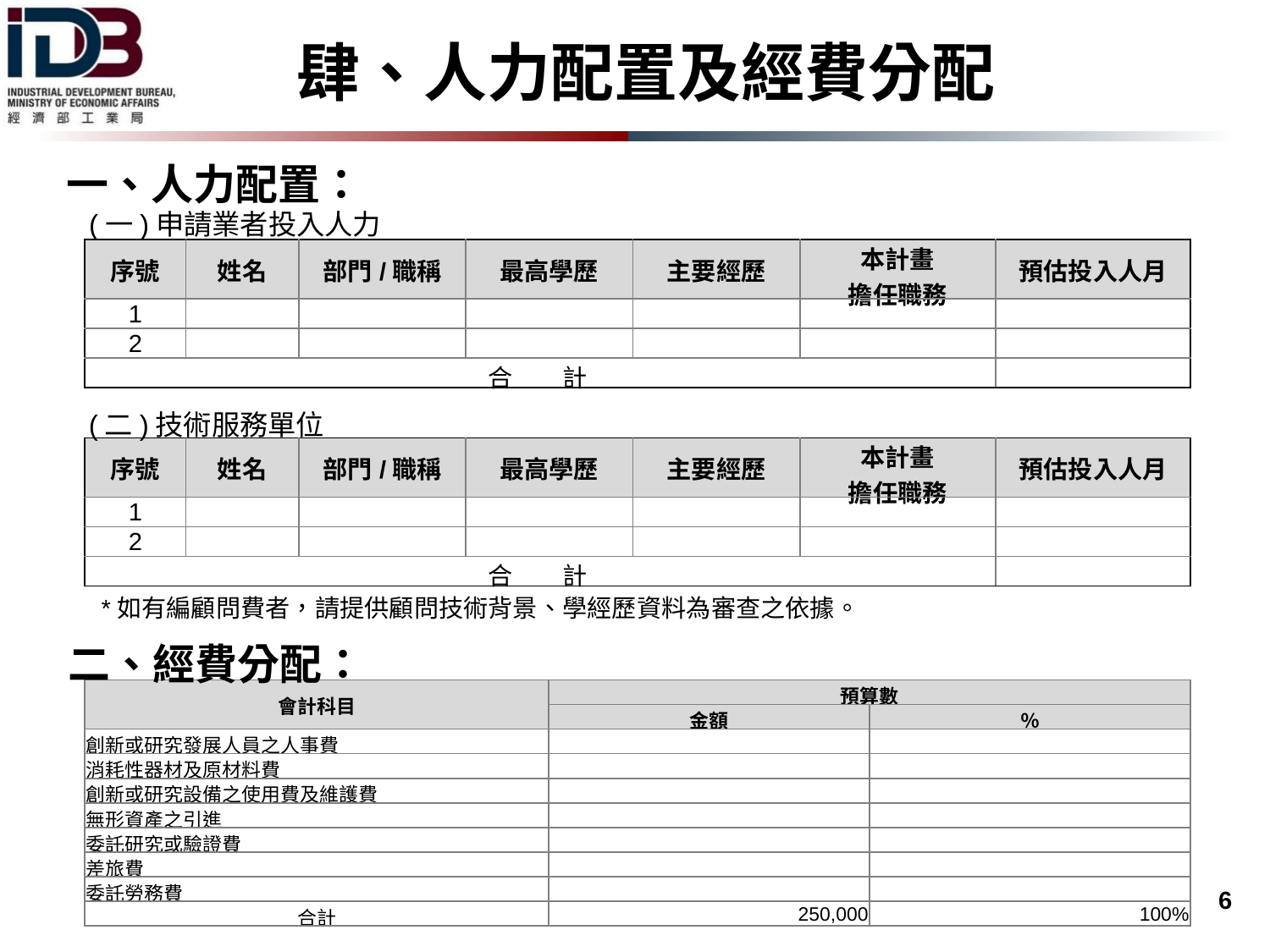

肆、人力配置及經費分配
一、人力配置：

(一)申請業者投入人力
| 序號 | 姓名 | 部門/職稱 | 最高學歷 | 主要經歷 | 本計畫 擔任職務 | 預估投入人月 |
| --- | --- | --- | --- | --- | --- | --- |
| 1 |  |  |  |  |  |  |
| 2 |  |  |  |  |  |  |
| 合　　計 |  |  |  |  |  |  |
(二)技術服務單位
| 序號 | 姓名 | 部門/職稱 | 最高學歷 | 主要經歷 | 本計畫 擔任職務 | 預估投入人月 |
| --- | --- | --- | --- | --- | --- | --- |
| 1 |  |  |  |  |  |  |
| 2 |  |  |  |  |  |  |
| 合　　計 |  |  |  |  |  |  |
*如有編顧問費者，請提供顧問技術背景、學經歷資料為審查之依據。
二、經費分配：
| 會計科目 | 預算數 |  |
| --- | --- | --- |
|  | 金額 | ％ |
| 創新或研究發展人員之人事費 |  |  |
| 消耗性器材及原材料費 |  |  |
| 創新或研究設備之使用費及維護費 |  |  |
| 無形資產之引進 |  |  |
| 委託研究或驗證費 |  |  |
| 差旅費 |  |  |
| 委託勞務費 |  |  |
| 合計 | 250,000 | 100% |
 6